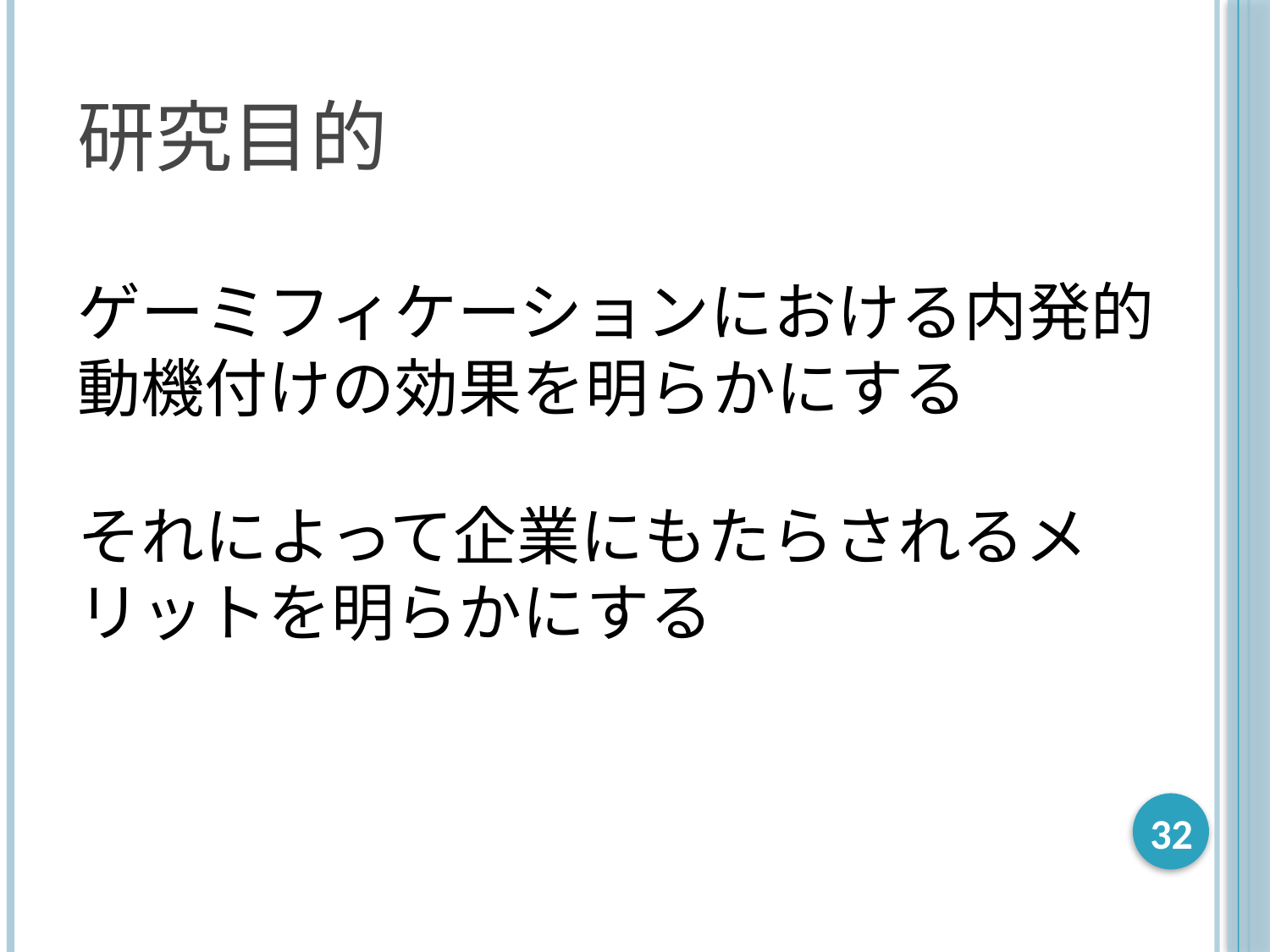

# 研究目的
ゲーミフィケーションにおける内発的動機付けの効果を明らかにする

それによって企業にもたらされるメリットを明らかにする
32